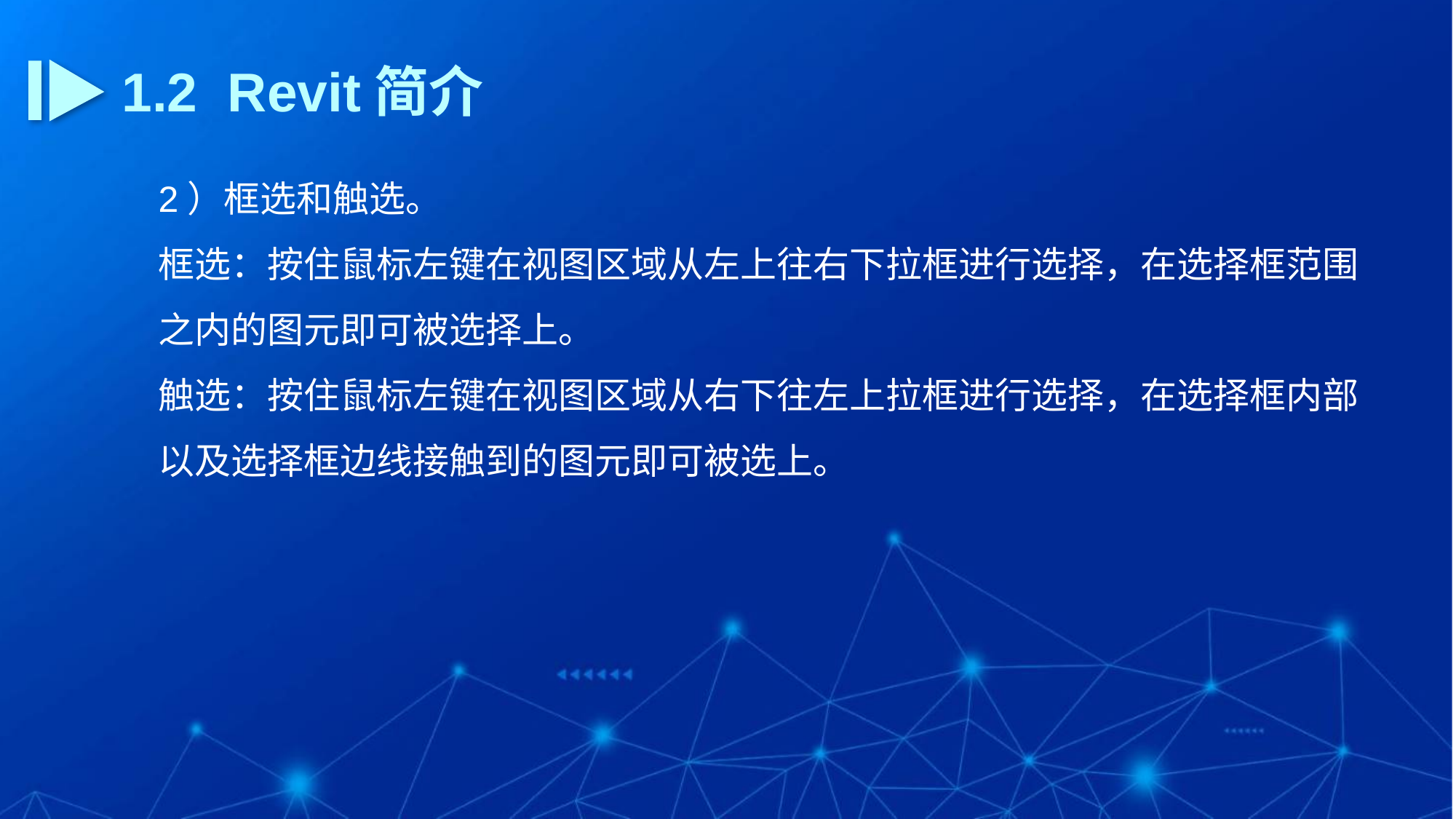

1.2  Revit简介

2）框选和触选。
框选：按住鼠标左键在视图区域从左上往右下拉框进行选择，在选择框范围之内的图元即可被选择上。
触选：按住鼠标左键在视图区域从右下往左上拉框进行选择，在选择框内部以及选择框边线接触到的图元即可被选上。